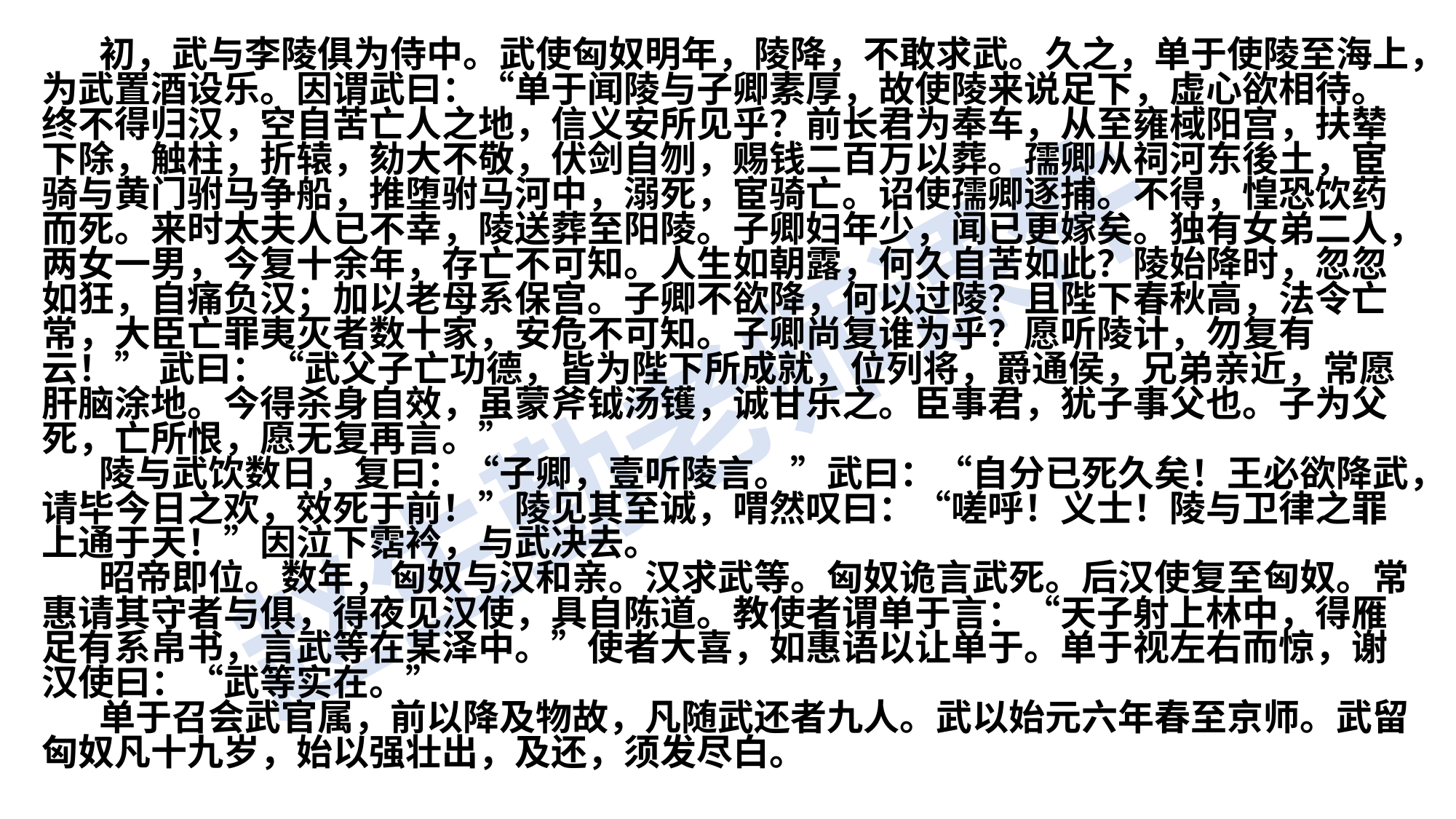

初，武与李陵俱为侍中。武使匈奴明年，陵降，不敢求武。久之，单于使陵至海上，为武置酒设乐。因谓武曰：“单于闻陵与子卿素厚，故使陵来说足下，虚心欲相待。终不得归汉，空自苦亡人之地，信义安所见乎？前长君为奉车，从至雍棫阳宫，扶辇下除，触柱，折辕，劾大不敬，伏剑自刎，赐钱二百万以葬。孺卿从祠河东後土，宦骑与黄门驸马争船，推堕驸马河中，溺死，宦骑亡。诏使孺卿逐捕。不得，惶恐饮药而死。来时太夫人已不幸，陵送葬至阳陵。子卿妇年少，闻已更嫁矣。独有女弟二人，两女一男，今复十余年，存亡不可知。人生如朝露，何久自苦如此？陵始降时，忽忽如狂，自痛负汉；加以老母系保宫。子卿不欲降，何以过陵？且陛下春秋高，法令亡常，大臣亡罪夷灭者数十家，安危不可知。子卿尚复谁为乎？愿听陵计，勿复有云！” 武曰：“武父子亡功德，皆为陛下所成就，位列将，爵通侯，兄弟亲近，常愿肝脑涂地。今得杀身自效，虽蒙斧钺汤镬，诚甘乐之。臣事君，犹子事父也。子为父死，亡所恨，愿无复再言。”
      陵与武饮数日，复曰：“子卿，壹听陵言。”武曰：“自分已死久矣！王必欲降武，请毕今日之欢，效死于前！”陵见其至诚，喟然叹曰：“嗟呼！义士！陵与卫律之罪上通于天！”因泣下霑衿，与武决去。
      昭帝即位。数年，匈奴与汉和亲。汉求武等。匈奴诡言武死。后汉使复至匈奴。常惠请其守者与俱，得夜见汉使，具自陈道。教使者谓单于言：“天子射上林中，得雁足有系帛书，言武等在某泽中。”使者大喜，如惠语以让单于。单于视左右而惊，谢汉使曰：“武等实在。”
      单于召会武官属，前以降及物故，凡随武还者九人。武以始元六年春至京师。武留匈奴凡十九岁，始以强壮出，及还，须发尽白。